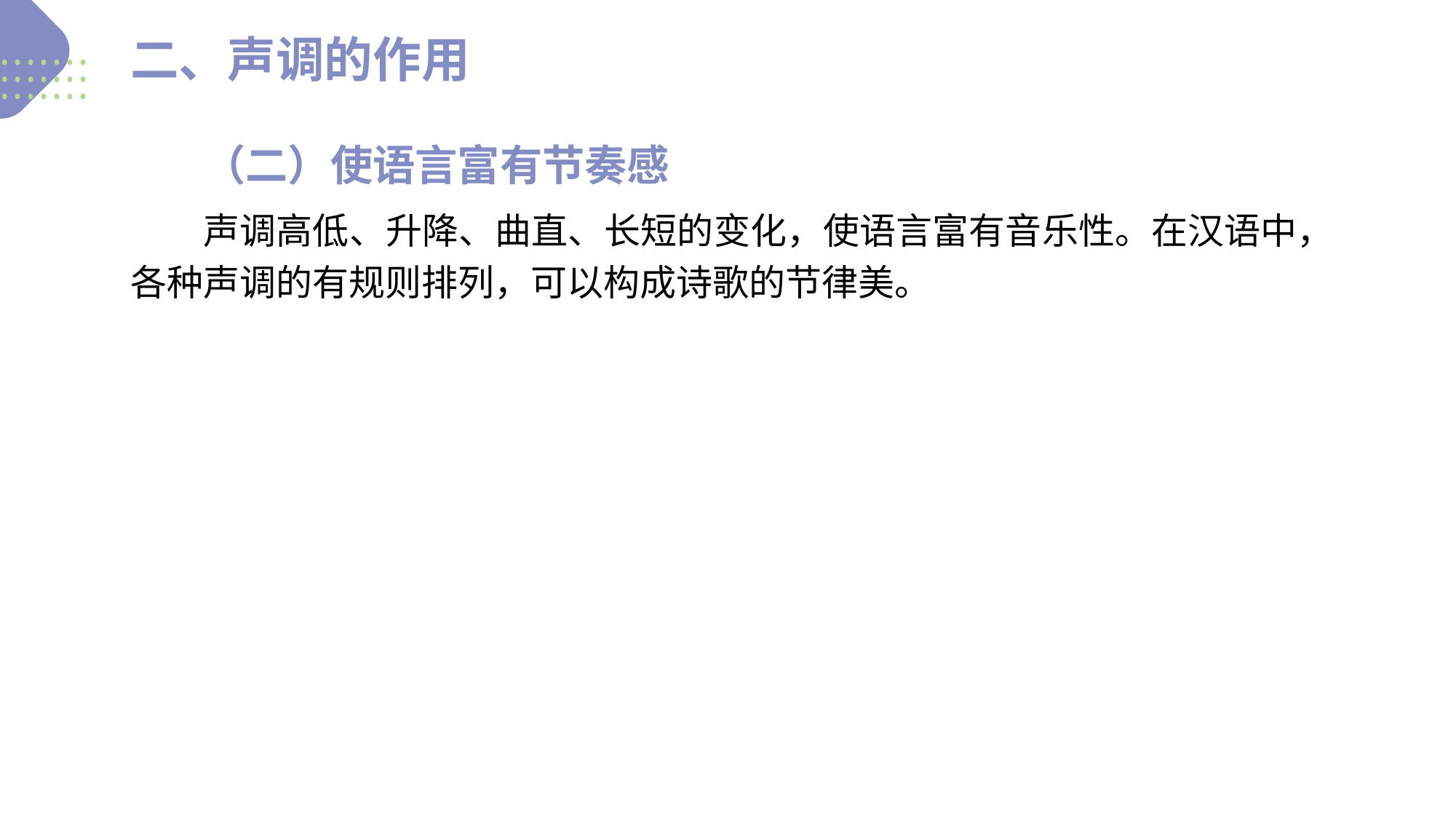

二、声调的作用

　　（二）使语言富有节奏感
　　声调高低、升降、曲直、长短的变化，使语言富有音乐性。在汉语中，各种声调的有规则排列，可以构成诗歌的节律美。